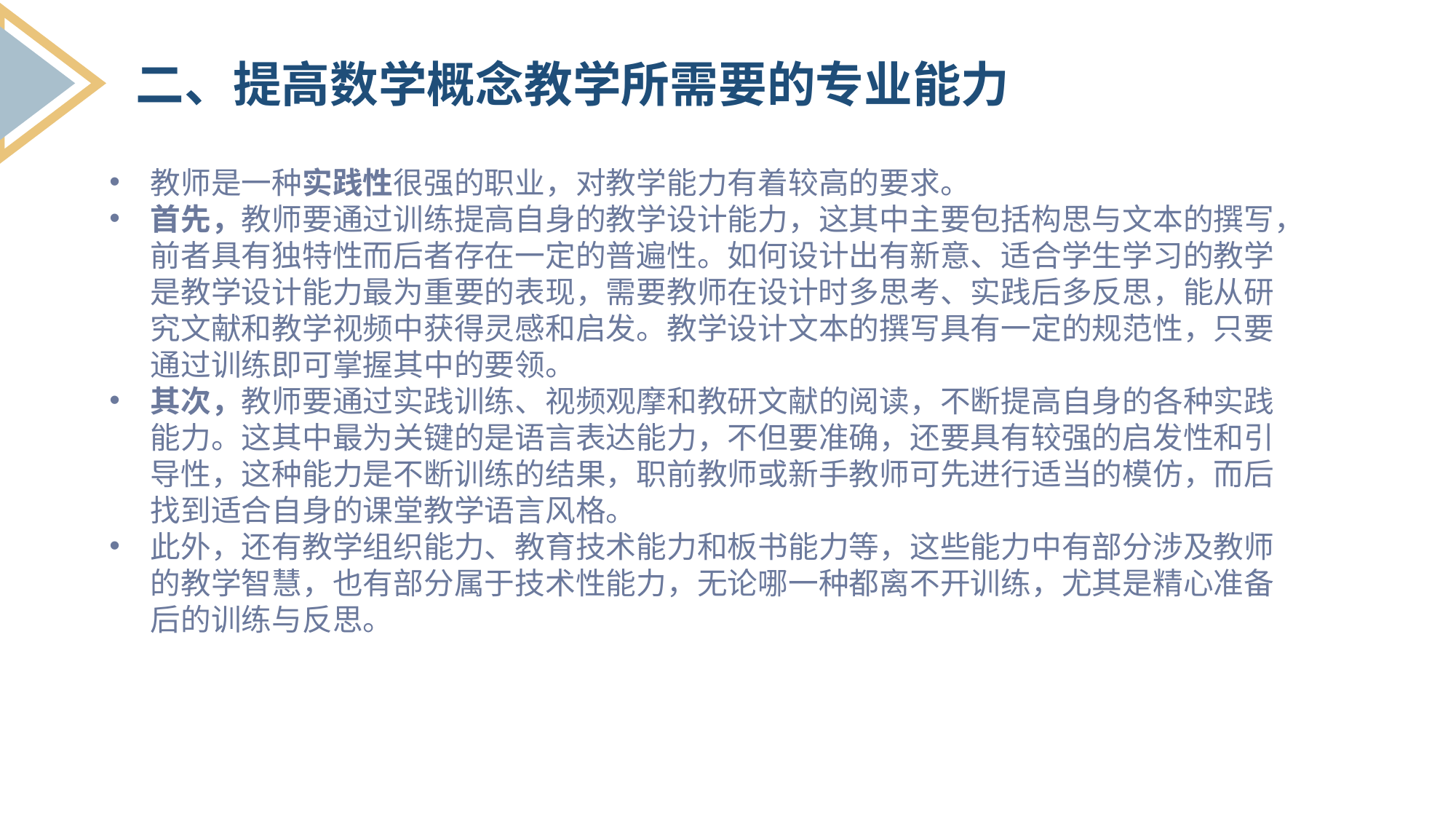

二、提高数学概念教学所需要的专业能力
教师是一种实践性很强的职业，对教学能力有着较高的要求。
首先，教师要通过训练提高自身的教学设计能力，这其中主要包括构思与文本的撰写，前者具有独特性而后者存在一定的普遍性。如何设计出有新意、适合学生学习的教学是教学设计能力最为重要的表现，需要教师在设计时多思考、实践后多反思，能从研究文献和教学视频中获得灵感和启发。教学设计文本的撰写具有一定的规范性，只要通过训练即可掌握其中的要领。
其次，教师要通过实践训练、视频观摩和教研文献的阅读，不断提高自身的各种实践能力。这其中最为关键的是语言表达能力，不但要准确，还要具有较强的启发性和引导性，这种能力是不断训练的结果，职前教师或新手教师可先进行适当的模仿，而后找到适合自身的课堂教学语言风格。
此外，还有教学组织能力、教育技术能力和板书能力等，这些能力中有部分涉及教师的教学智慧，也有部分属于技术性能力，无论哪一种都离不开训练，尤其是精心准备后的训练与反思。